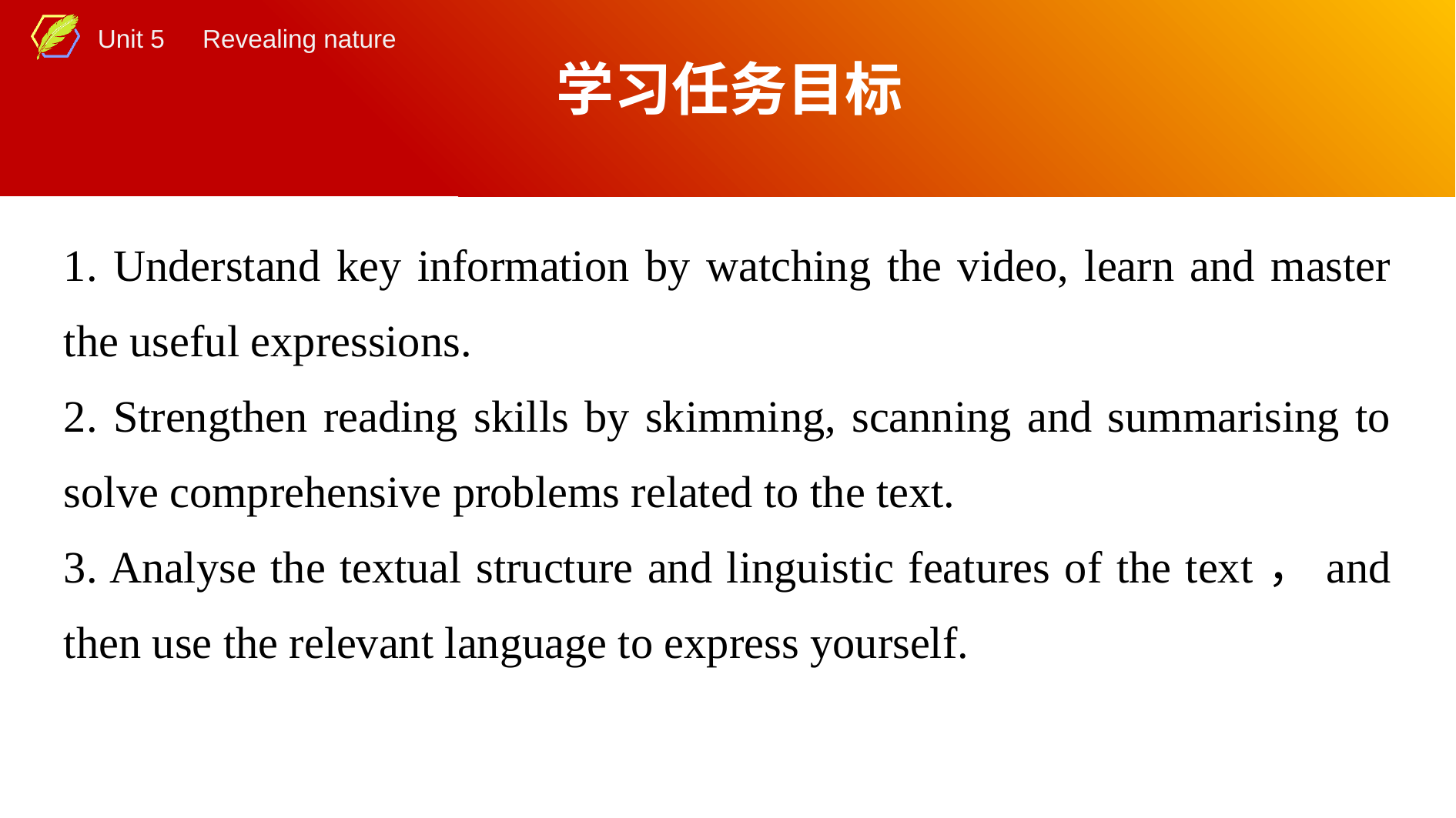

学习任务目标
1. Understand key information by watching the video, learn and master the useful expressions.
2. Strengthen reading skills by skimming, scanning and summarising to solve comprehensive problems related to the text.
3. Analyse the textual structure and linguistic features of the text，and then use the relevant language to express yourself.